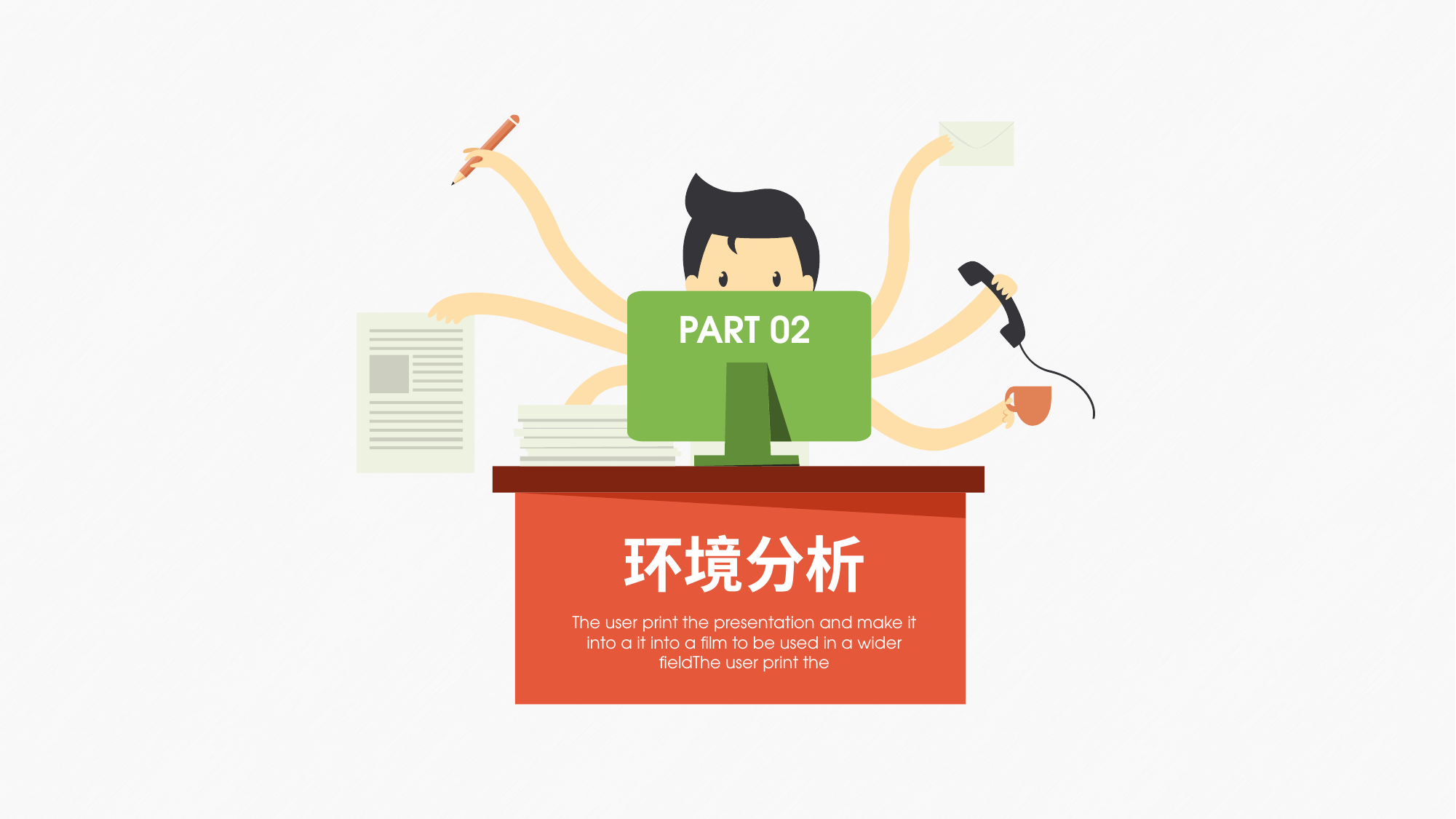

PART 02
环境分析
The user print the presentation and make it into a it into a film to be used in a wider fieldThe user print the